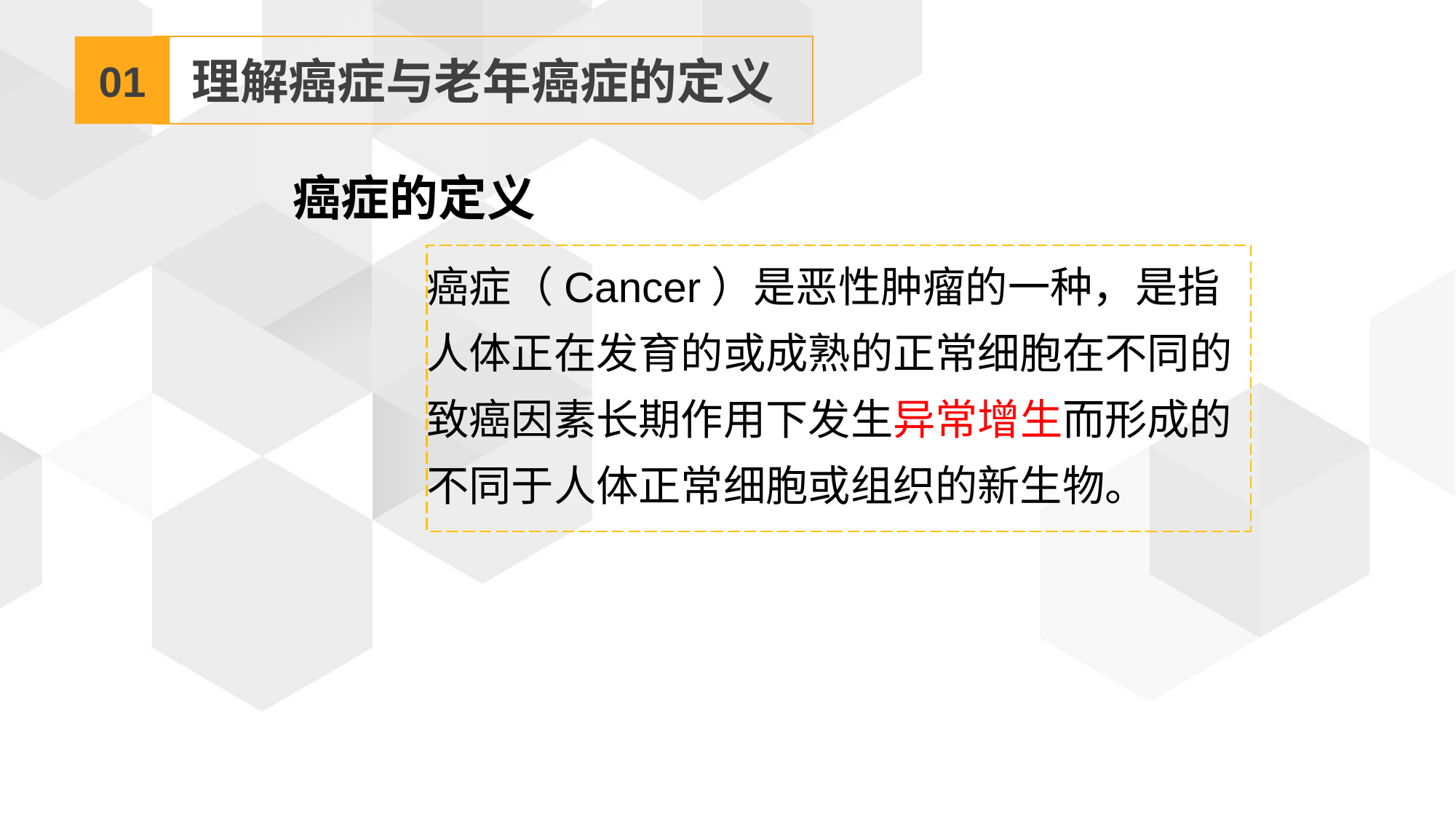

01
理解癌症与老年癌症的定义
癌症的定义
癌症（Cancer）是恶性肿瘤的一种，是指人体正在发育的或成熟的正常细胞在不同的致癌因素长期作用下发生异常增生而形成的不同于人体正常细胞或组织的新生物。